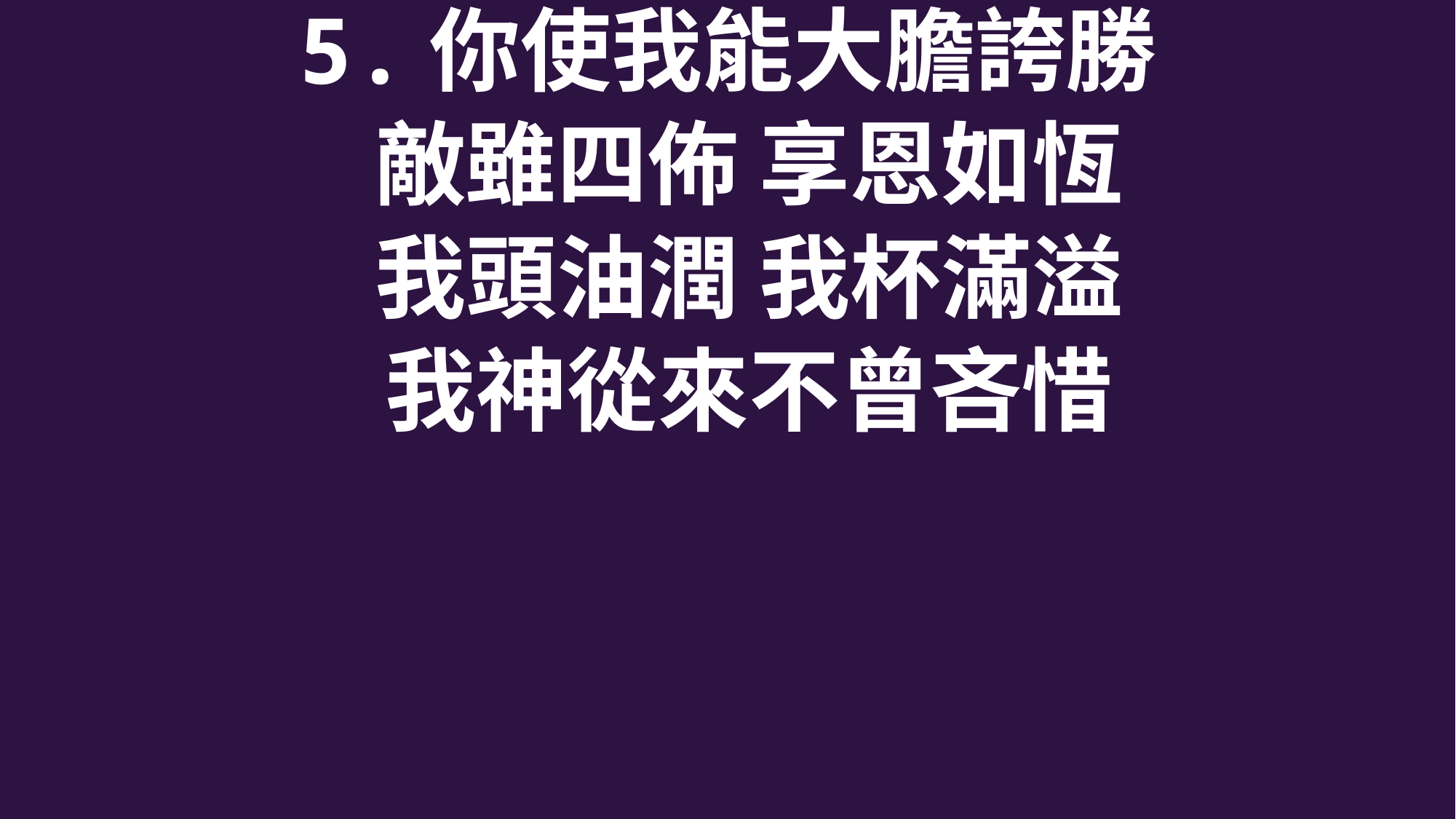

5.你使我能大膽誇勝
 敵雖四佈 享恩如恆
 我頭油潤 我杯滿溢
 我神從來不曾吝惜